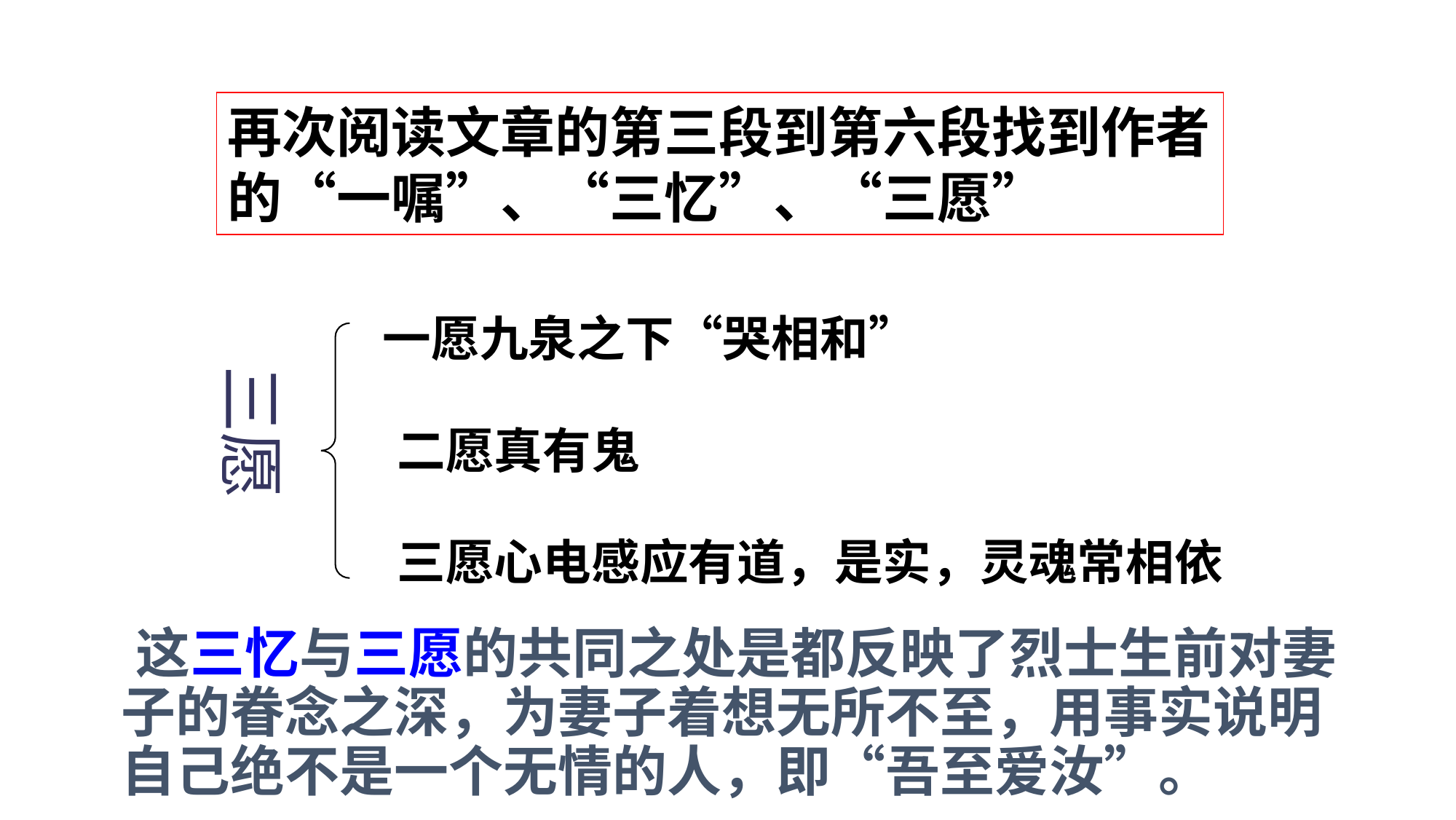

再次阅读文章的第三段到第六段找到作者的“一嘱”、“三忆”、“三愿”
一愿九泉之下“哭相和”

三愿
二愿真有鬼
三愿心电感应有道，是实，灵魂常相依
 这三忆与三愿的共同之处是都反映了烈士生前对妻子的眷念之深，为妻子着想无所不至，用事实说明自己绝不是一个无情的人，即“吾至爱汝”。